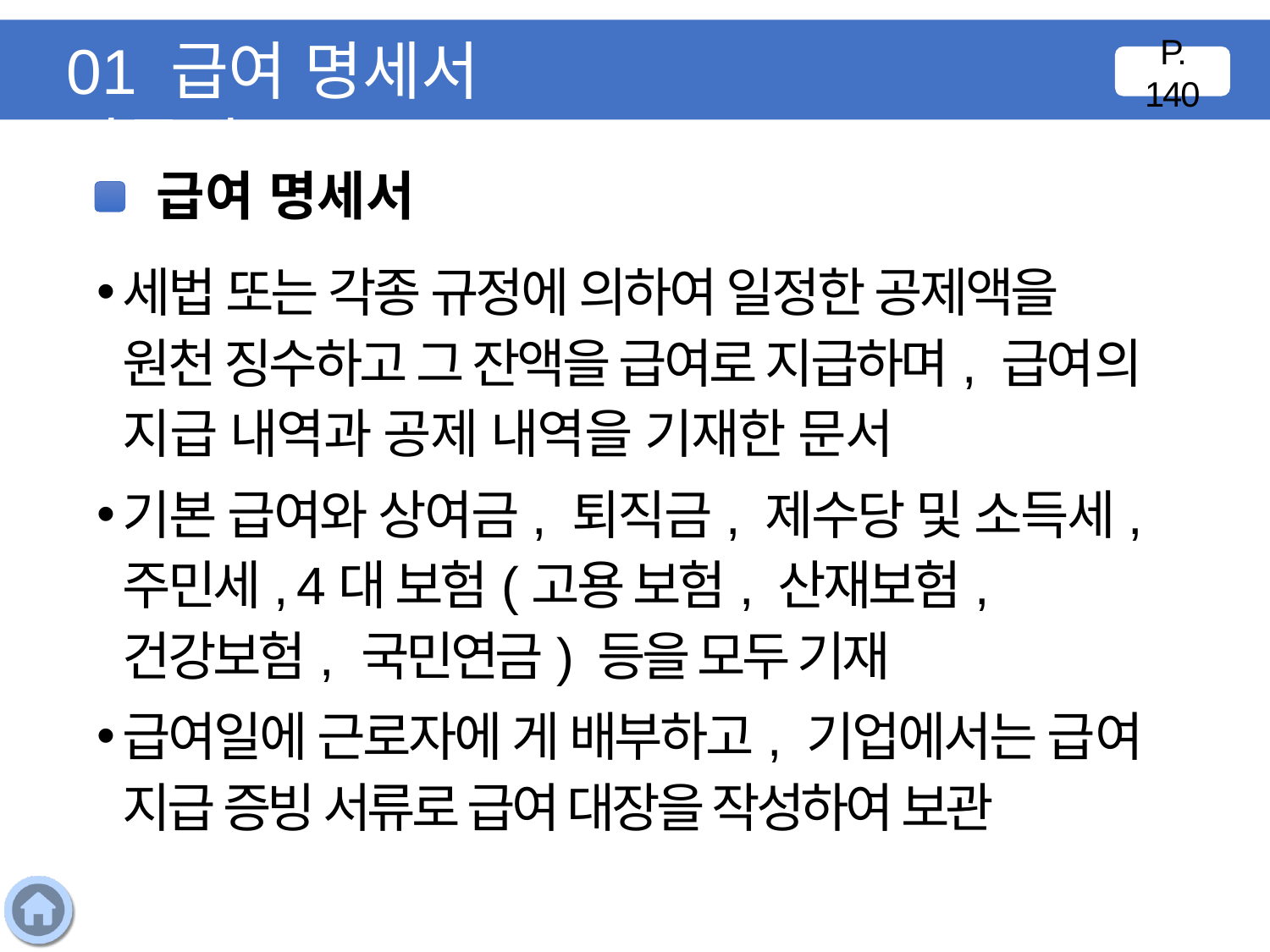

01 급여 명세서 만들기
P. 140
급여 명세서

세법 또는 각종 규정에 의하여 일정한 공제액을 원천 징수하고 그 잔액을 급여로 지급하며, 급여의 지급 내역과 공제 내역을 기재한 문서
기본 급여와 상여금, 퇴직금, 제수당 및 소득세, 주민세, 4대 보험(고용 보험, 산재보험, 건강보험, 국민연금) 등을 모두 기재
급여일에 근로자에 게 배부하고, 기업에서는 급여 지급 증빙 서류로 급여 대장을 작성하여 보관